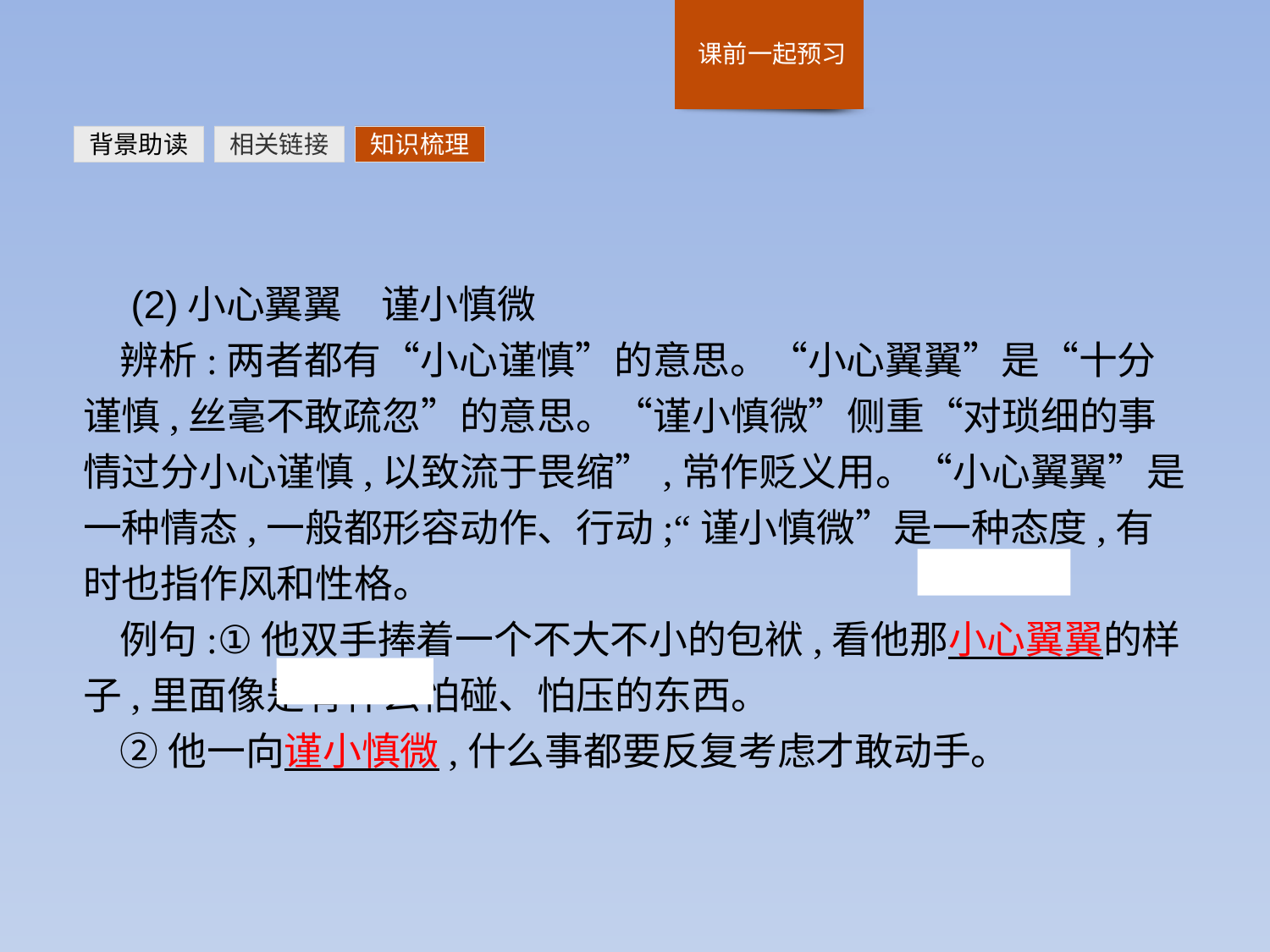

背景助读
相关链接
知识梳理
 (2)小心翼翼　谨小慎微
辨析:两者都有“小心谨慎”的意思。“小心翼翼”是“十分谨慎,丝毫不敢疏忽”的意思。“谨小慎微”侧重“对琐细的事情过分小心谨慎,以致流于畏缩”,常作贬义用。“小心翼翼”是一种情态,一般都形容动作、行动;“谨小慎微”是一种态度,有时也指作风和性格。
例句:①他双手捧着一个不大不小的包袱,看他那小心翼翼的样子,里面像是有什么怕碰、怕压的东西。
②他一向谨小慎微,什么事都要反复考虑才敢动手。